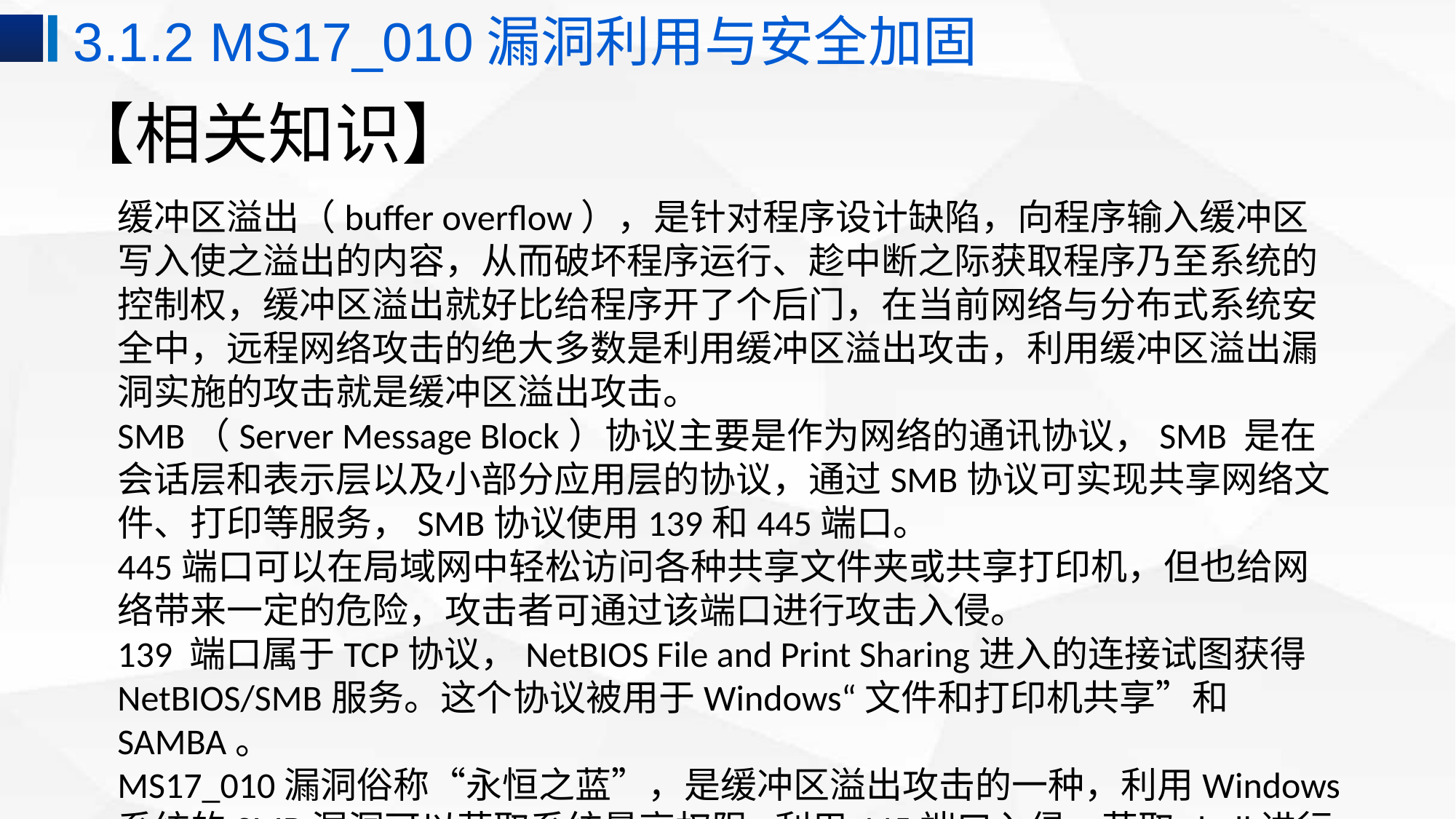

3.1.2 MS17_010漏洞利用与安全加固

# 【相关知识】
缓冲区溢出（buffer overflow），是针对程序设计缺陷，向程序输入缓冲区写入使之溢出的内容，从而破坏程序运行、趁中断之际获取程序乃至系统的控制权，缓冲区溢出就好比给程序开了个后门，在当前网络与分布式系统安全中，远程网络攻击的绝大多数是利用缓冲区溢出攻击，利用缓冲区溢出漏洞实施的攻击就是缓冲区溢出攻击。
SMB（Server Message Block）协议主要是作为网络的通讯协议，SMB 是在会话层和表示层以及小部分应用层的协议，通过SMB协议可实现共享网络文件、打印等服务，SMB协议使用139和445端口。
445端口可以在局域网中轻松访问各种共享文件夹或共享打印机，但也给网络带来一定的危险，攻击者可通过该端口进行攻击入侵。
139 端口属于TCP协议，NetBIOS File and Print Sharing进入的连接试图获得NetBIOS/SMB服务。这个协议被用于Windows“文件和打印机共享”和SAMBA。
MS17_010漏洞俗称“永恒之蓝”，是缓冲区溢出攻击的一种，利用Windows系统的SMB漏洞可以获取系统最高权限,利用445端口入侵，获取shell进行提权。